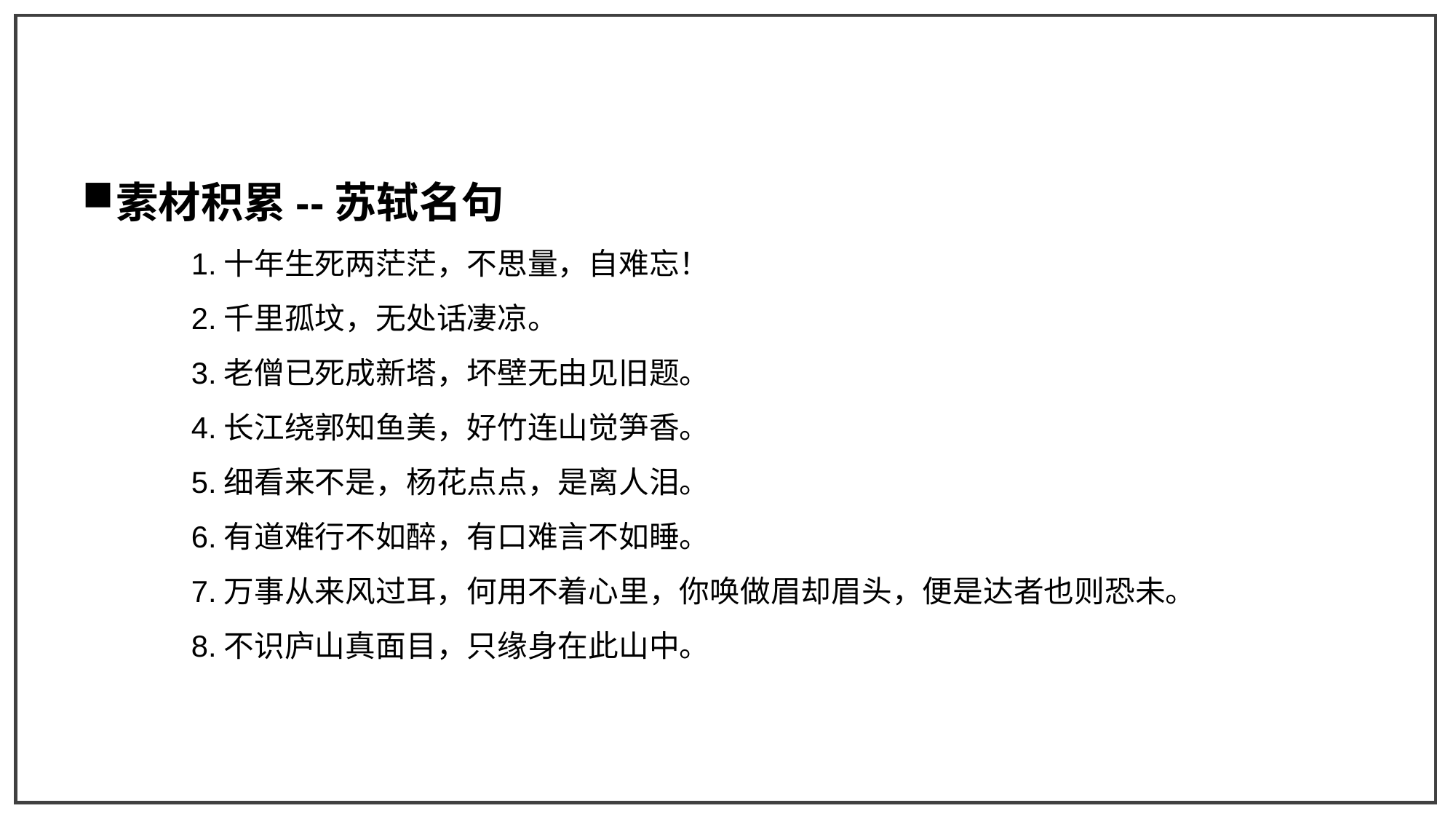

素材积累--苏轼名句
1.十年生死两茫茫，不思量，自难忘！
2.千里孤坟，无处话凄凉。
3.老僧已死成新塔，坏壁无由见旧题。
4.长江绕郭知鱼美，好竹连山觉笋香。
5.细看来不是，杨花点点，是离人泪。
6.有道难行不如醉，有口难言不如睡。
7.万事从来风过耳，何用不着心里，你唤做眉却眉头，便是达者也则恐未。
8.不识庐山真面目，只缘身在此山中。